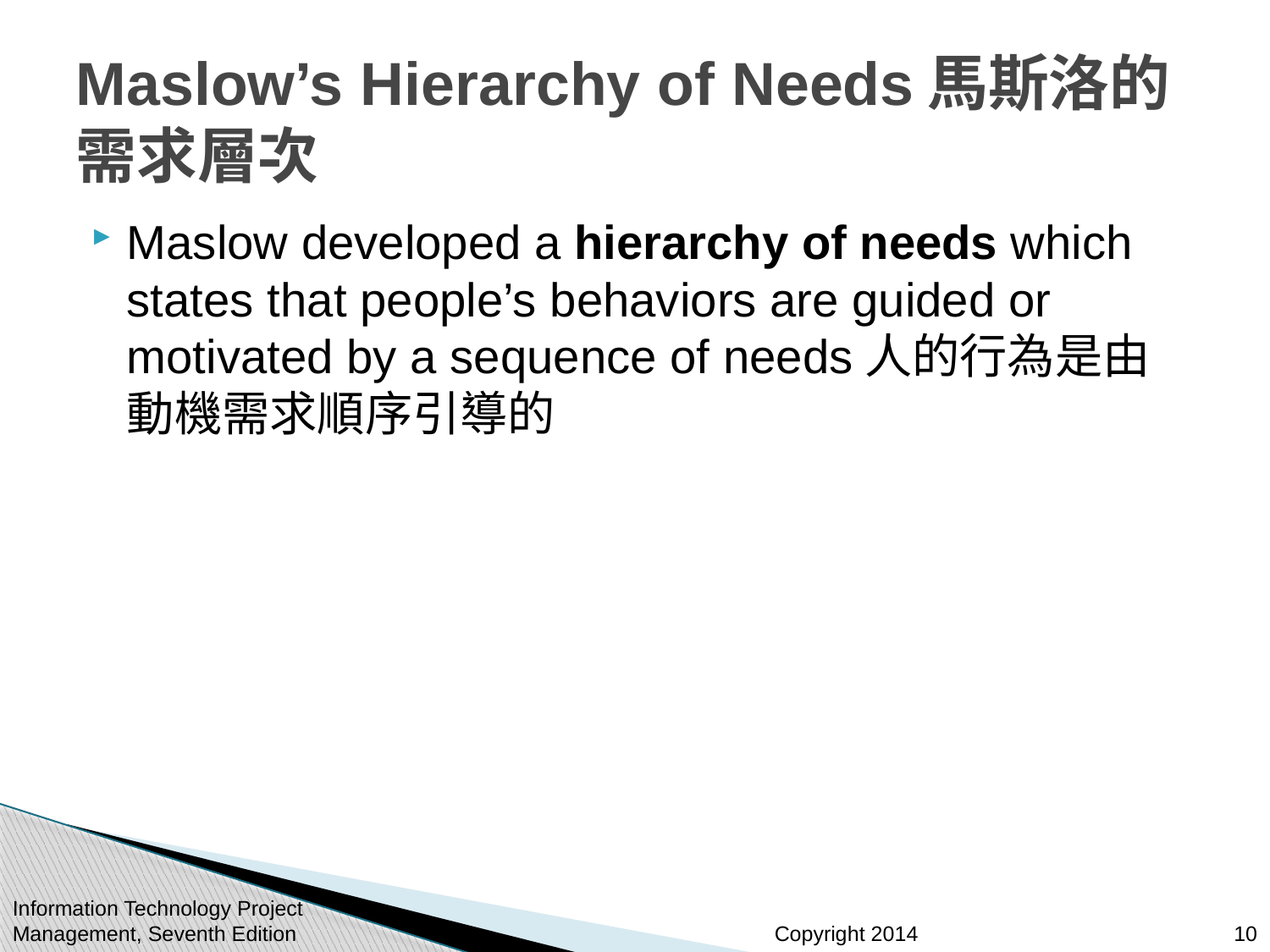

# Maslow’s Hierarchy of Needs馬斯洛的需求層次
Maslow developed a hierarchy of needs which states that people’s behaviors are guided or motivated by a sequence of needs人的行為是由動機需求順序引導的
Information Technology Project Management, Seventh Edition
10